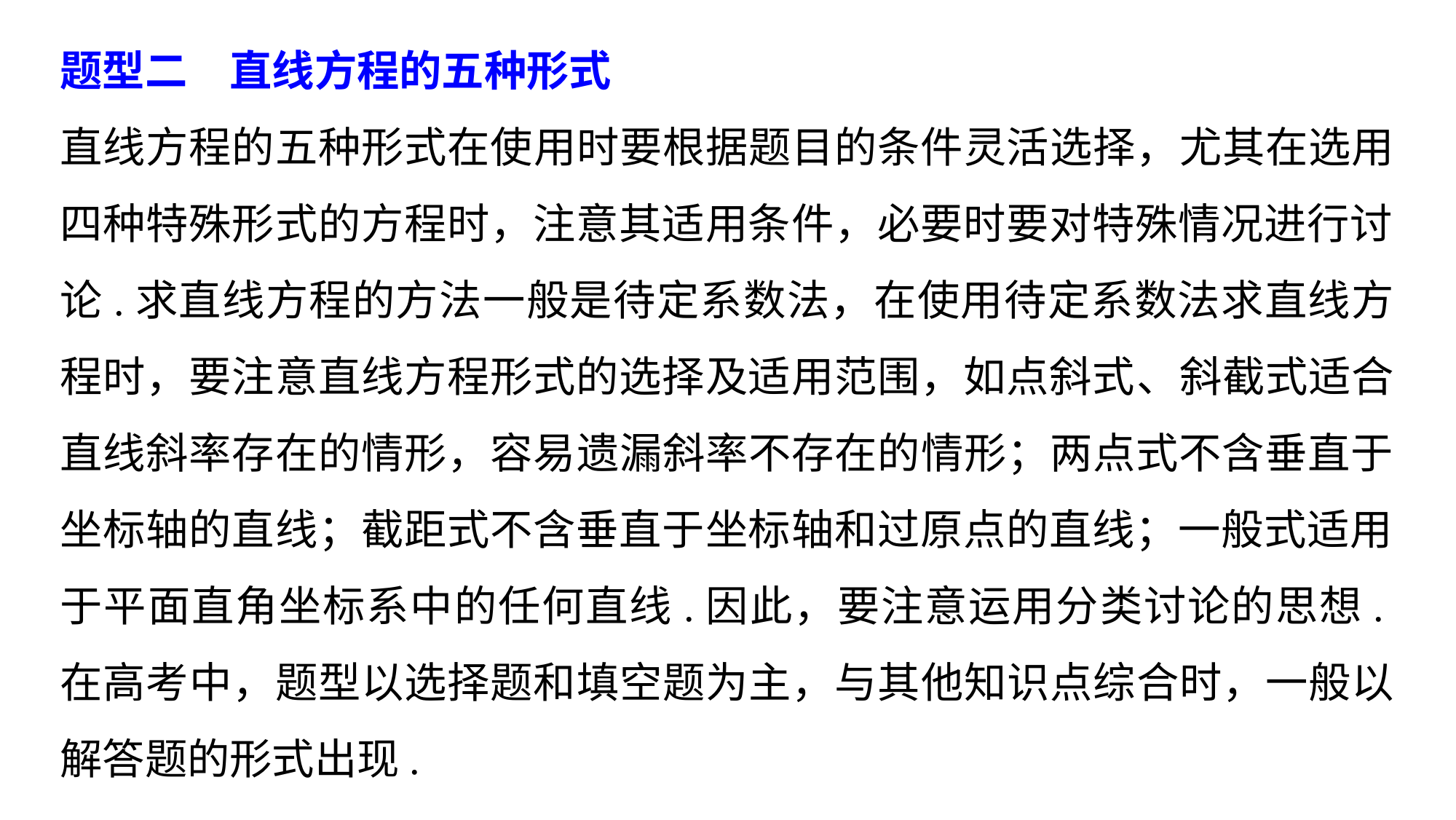

题型二　直线方程的五种形式
直线方程的五种形式在使用时要根据题目的条件灵活选择，尤其在选用四种特殊形式的方程时，注意其适用条件，必要时要对特殊情况进行讨论.求直线方程的方法一般是待定系数法，在使用待定系数法求直线方程时，要注意直线方程形式的选择及适用范围，如点斜式、斜截式适合直线斜率存在的情形，容易遗漏斜率不存在的情形；两点式不含垂直于坐标轴的直线；截距式不含垂直于坐标轴和过原点的直线；一般式适用于平面直角坐标系中的任何直线.因此，要注意运用分类讨论的思想.在高考中，题型以选择题和填空题为主，与其他知识点综合时，一般以解答题的形式出现.